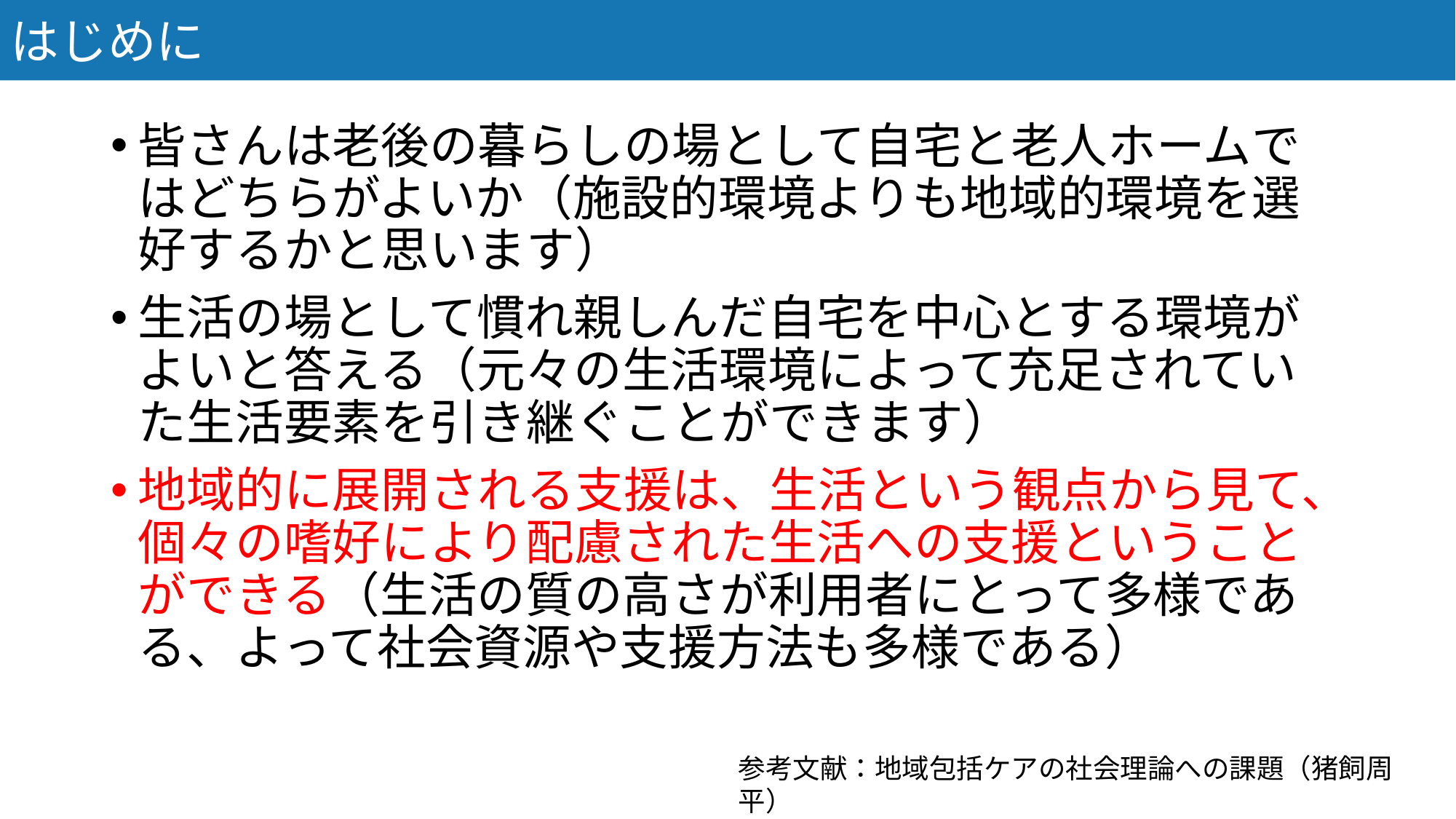

はじめに
皆さんは老後の暮らしの場として自宅と老人ホームではどちらがよいか（施設的環境よりも地域的環境を選好するかと思います）
生活の場として慣れ親しんだ自宅を中心とする環境がよいと答える（元々の生活環境によって充足されていた生活要素を引き継ぐことができます）
地域的に展開される支援は、生活という観点から見て、個々の嗜好により配慮された生活への支援ということができる（生活の質の高さが利用者にとって多様である、よって社会資源や支援方法も多様である）

参考文献：地域包括ケアの社会理論への課題（猪飼周平）